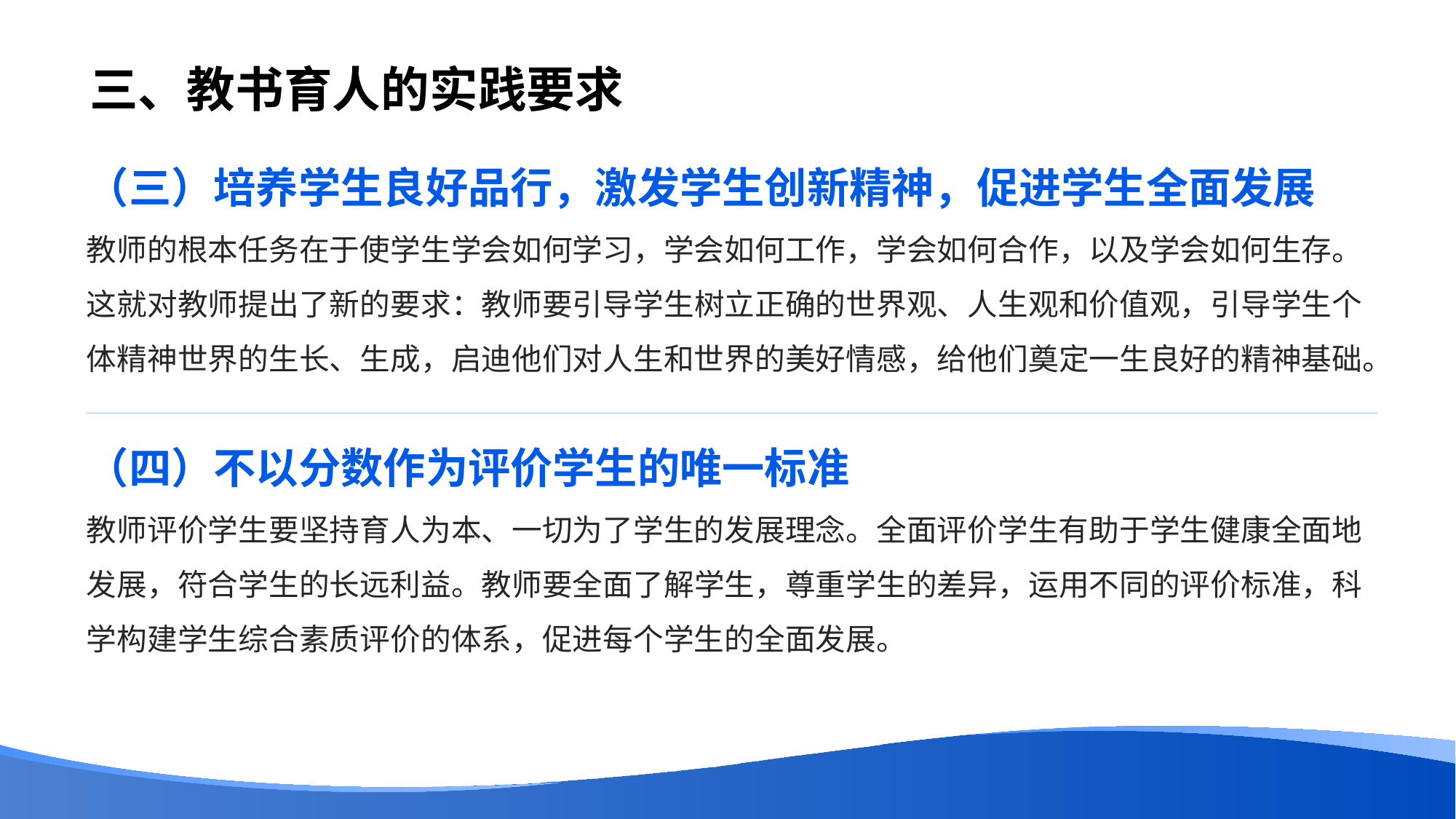

# 三、教书育人的实践要求
（三）培养学生良好品行，激发学生创新精神，促进学生全面发展
教师的根本任务在于使学生学会如何学习，学会如何工作，学会如何合作，以及学会如何生存。这就对教师提出了新的要求：教师要引导学生树立正确的世界观、人生观和价值观，引导学生个体精神世界的生长、生成，启迪他们对人生和世界的美好情感，给他们奠定一生良好的精神基础。
（四）不以分数作为评价学生的唯一标准
教师评价学生要坚持育人为本、一切为了学生的发展理念。全面评价学生有助于学生健康全面地发展，符合学生的长远利益。教师要全面了解学生，尊重学生的差异，运用不同的评价标准，科学构建学生综合素质评价的体系，促进每个学生的全面发展。